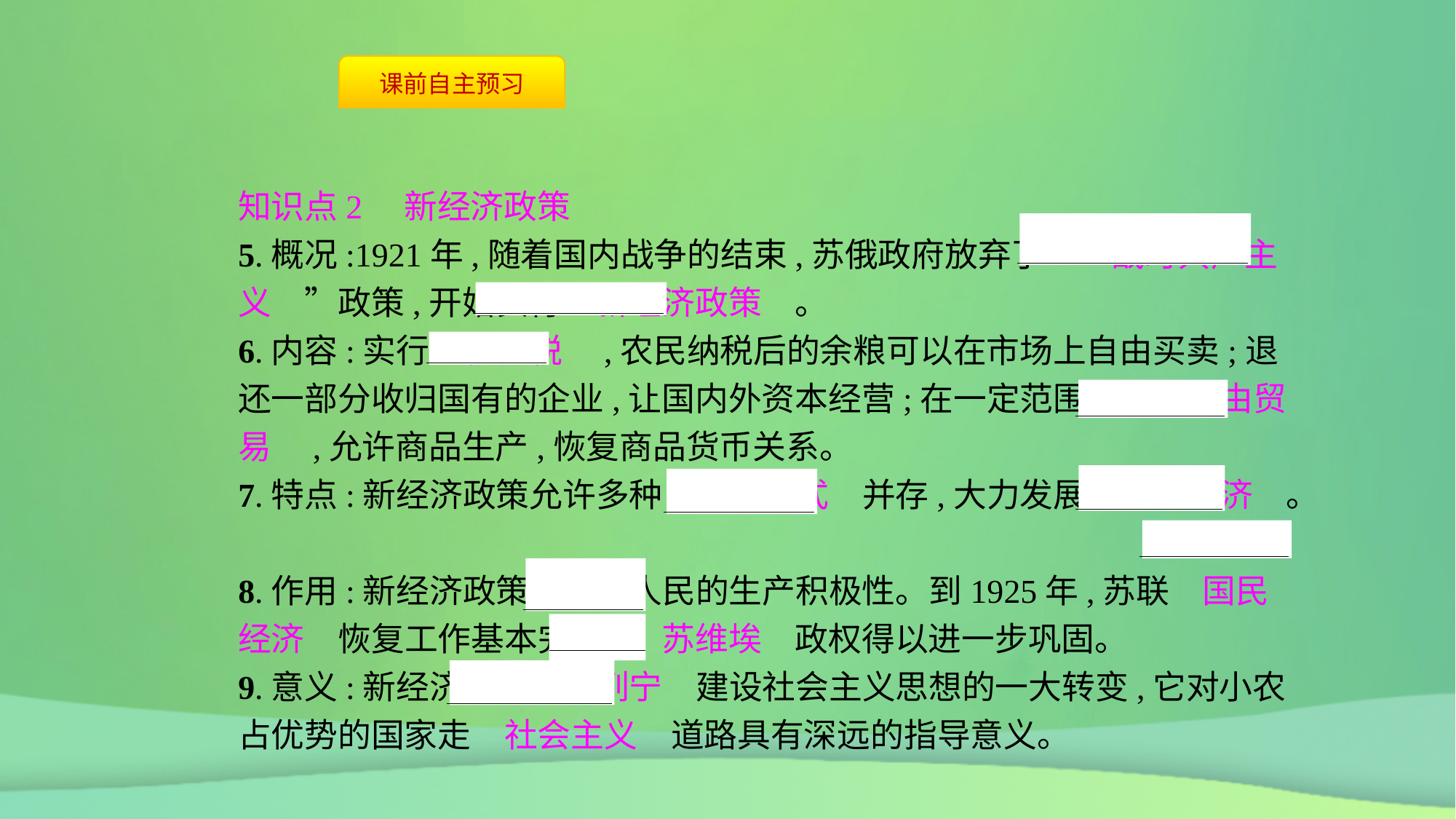

知识点2　新经济政策
5.概况:1921年,随着国内战争的结束,苏俄政府放弃了“　战时共产主义　”政策,开始实行　新经济政策　。
6.内容:实行　粮食税　,农民纳税后的余粮可以在市场上自由买卖;退还一部分收归国有的企业,让国内外资本经营;在一定范围进行　自由贸易　,允许商品生产,恢复商品货币关系。
7.特点:新经济政策允许多种　经济形式　并存,大力发展　商品经济　。
8.作用:新经济政策提高了人民的生产积极性。到1925年,苏联　国民经济　恢复工作基本完成,　苏维埃　政权得以进一步巩固。
9.意义:新经济政策是　列宁　建设社会主义思想的一大转变,它对小农占优势的国家走　社会主义　道路具有深远的指导意义。